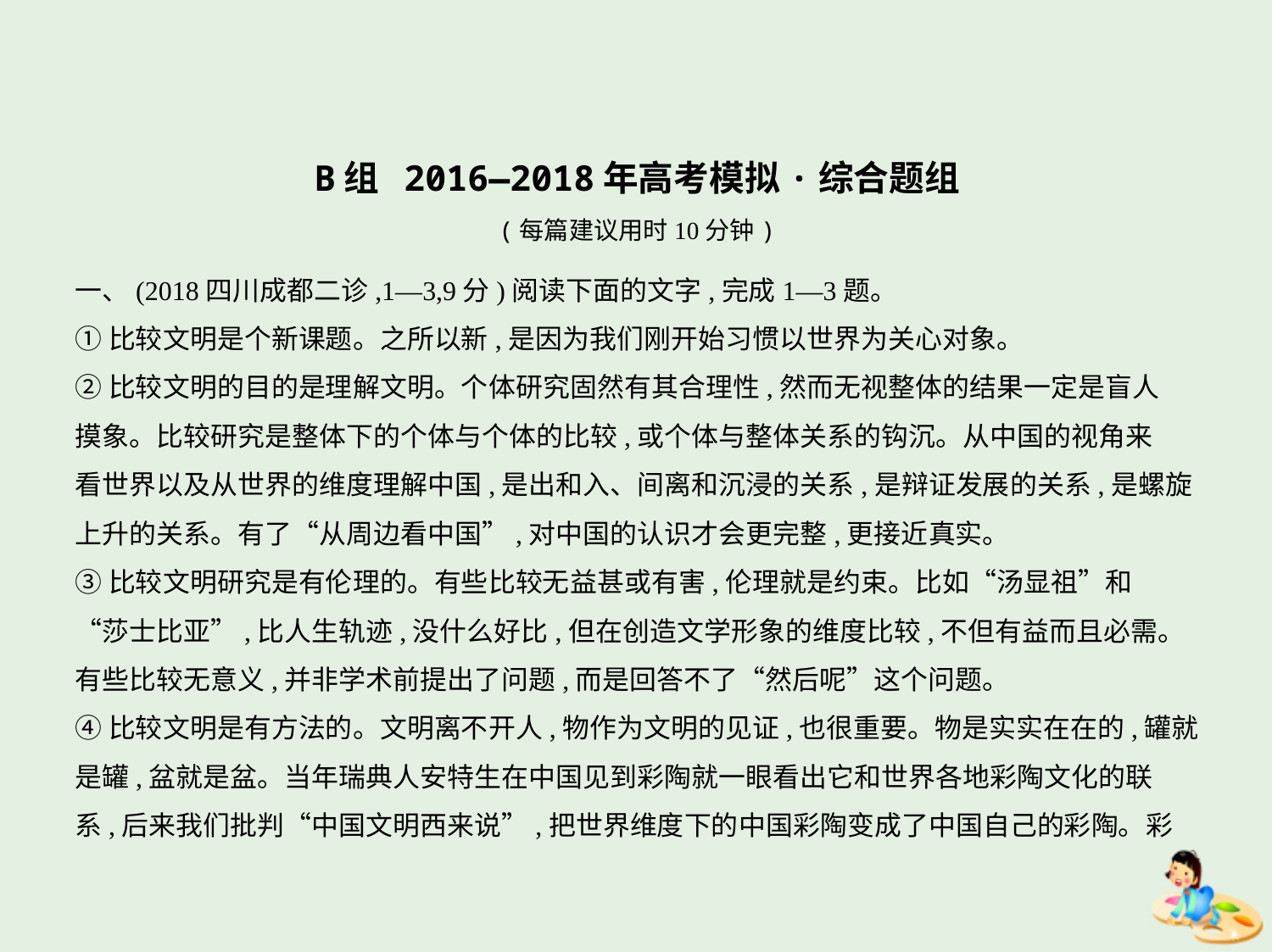

B组  2016—2018年高考模拟·综合题组
(每篇建议用时10分钟)
一、(2018四川成都二诊,1—3,9分)阅读下面的文字,完成1—3题。
①比较文明是个新课题。之所以新,是因为我们刚开始习惯以世界为关心对象。
②比较文明的目的是理解文明。个体研究固然有其合理性,然而无视整体的结果一定是盲人
摸象。比较研究是整体下的个体与个体的比较,或个体与整体关系的钩沉。从中国的视角来
看世界以及从世界的维度理解中国,是出和入、间离和沉浸的关系,是辩证发展的关系,是螺旋
上升的关系。有了“从周边看中国”,对中国的认识才会更完整,更接近真实。
③比较文明研究是有伦理的。有些比较无益甚或有害,伦理就是约束。比如“汤显祖”和
“莎士比亚”,比人生轨迹,没什么好比,但在创造文学形象的维度比较,不但有益而且必需。
有些比较无意义,并非学术前提出了问题,而是回答不了“然后呢”这个问题。
④比较文明是有方法的。文明离不开人,物作为文明的见证,也很重要。物是实实在在的,罐就
是罐,盆就是盆。当年瑞典人安特生在中国见到彩陶就一眼看出它和世界各地彩陶文化的联
系,后来我们批判“中国文明西来说”,把世界维度下的中国彩陶变成了中国自己的彩陶。彩